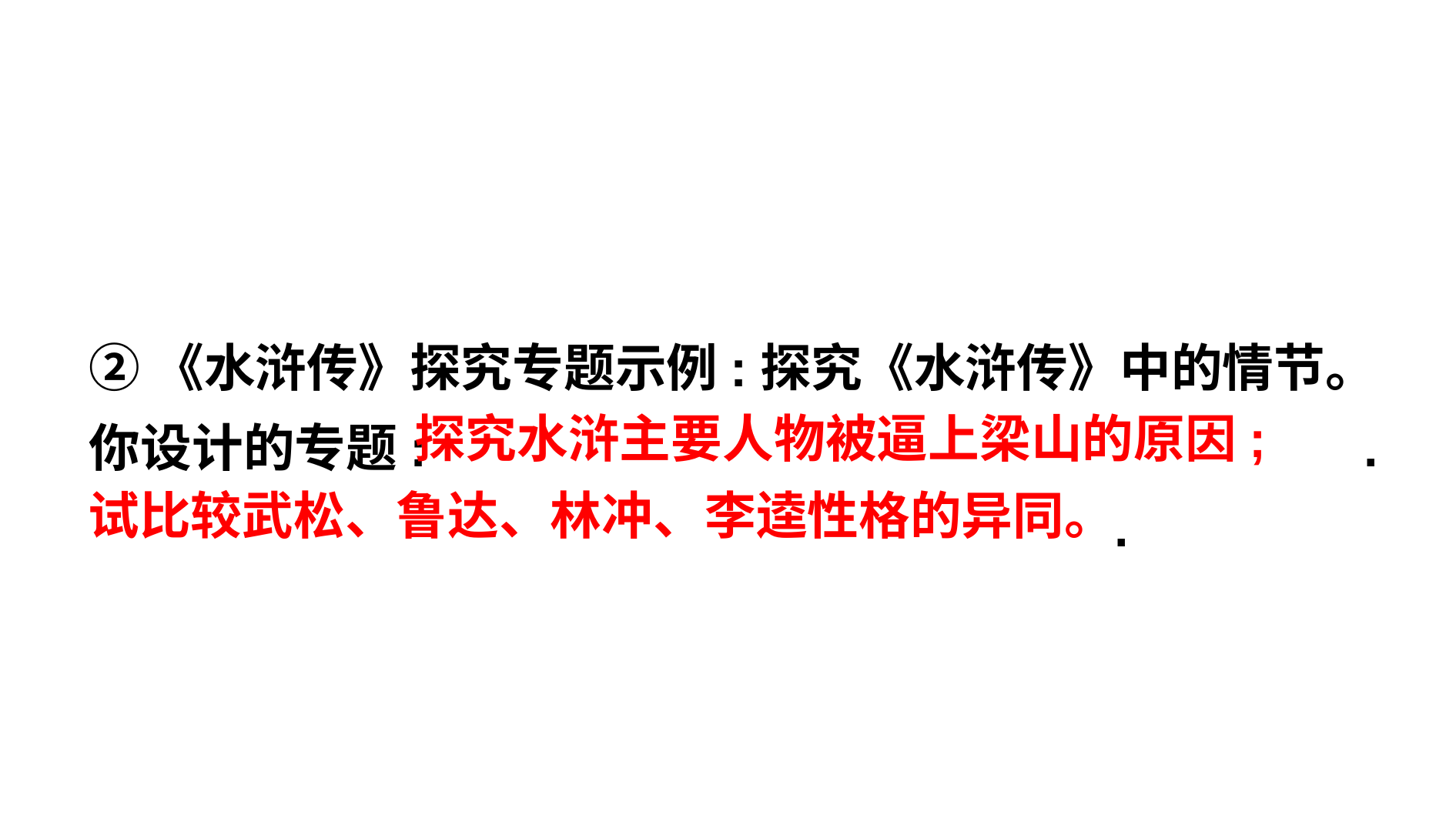

②《水浒传》探究专题示例:探究《水浒传》中的情节。
你设计的专题:                                                                  .
                                                                        .
探究水浒主要人物被逼上梁山的原因;
试比较武松、鲁达、林冲、李逵性格的异同。